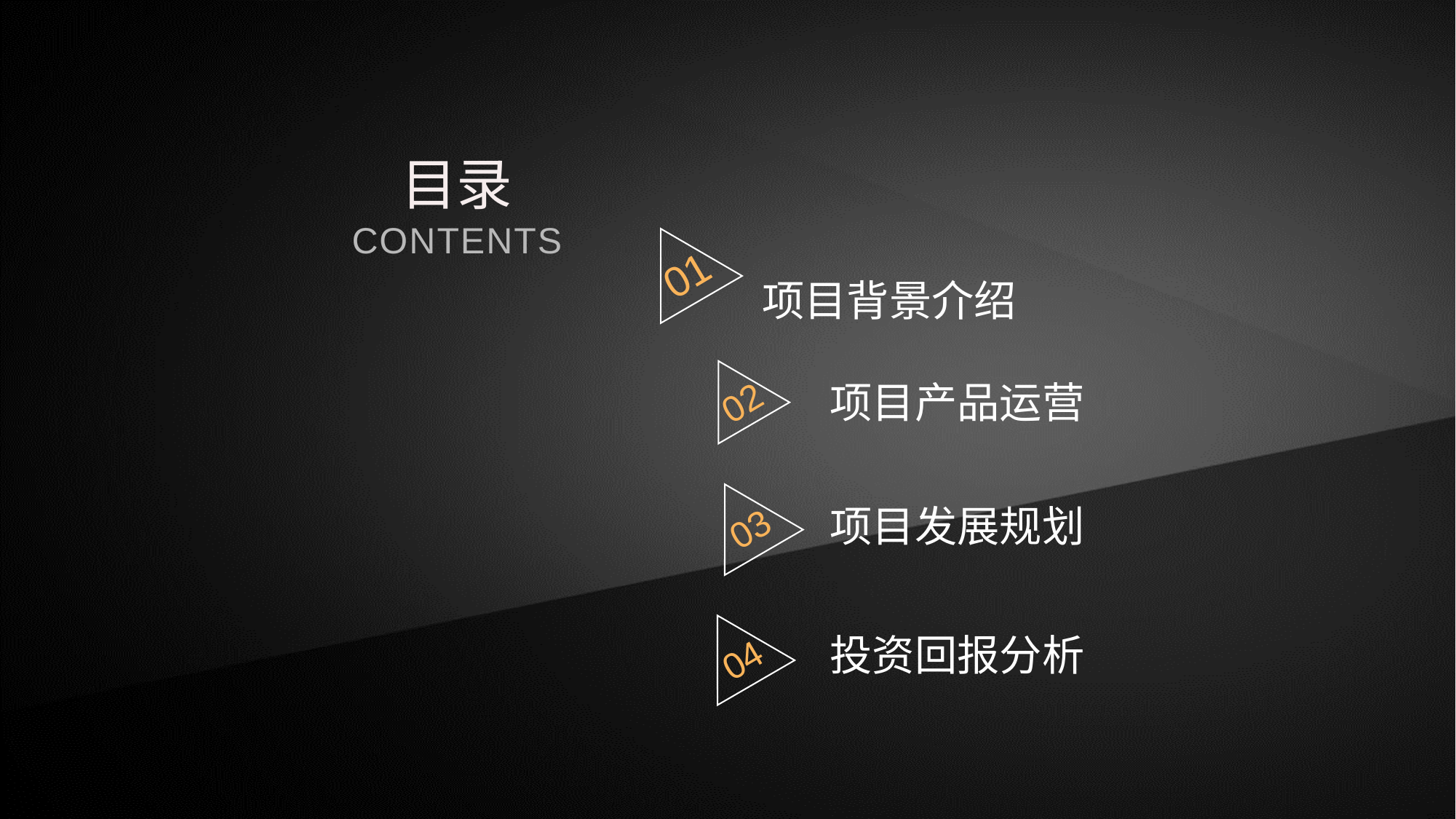

目录
CONTENTS
01
项目背景介绍
02
项目产品运营
03
项目发展规划
04
投资回报分析